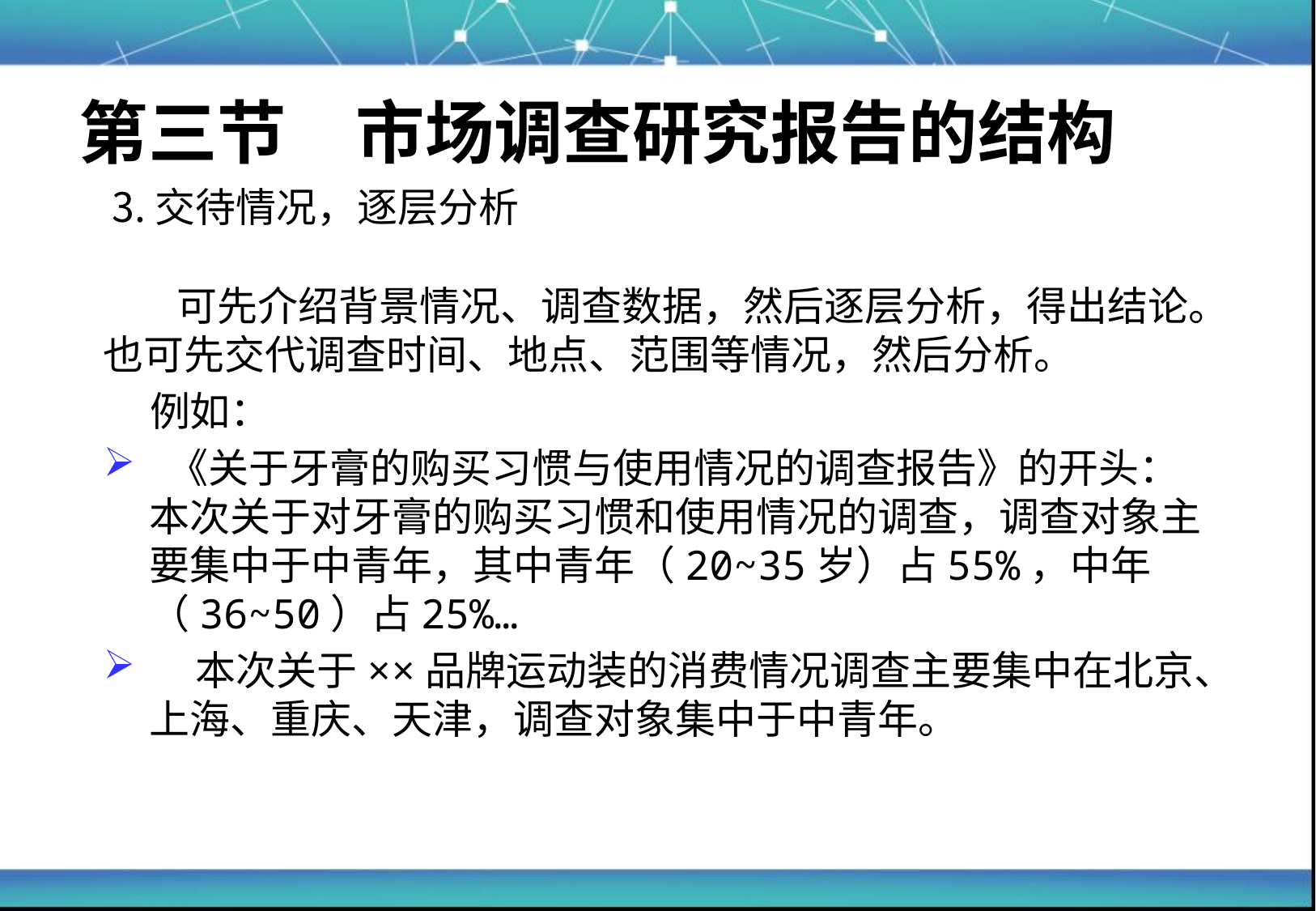

第三节　市场调查研究报告的结构
# 3. 交待情况，逐层分析
       可先介绍背景情况、调查数据，然后逐层分析，得出结论。也可先交代调查时间、地点、范围等情况，然后分析。
    例如：
 《关于牙膏的购买习惯与使用情况的调查报告》的开头：本次关于对牙膏的购买习惯和使用情况的调查，调查对象主要集中于中青年，其中青年（20~35岁）占55%，中年（36~50）占25%…
    本次关于××品牌运动装的消费情况调查主要集中在北京、上海、重庆、天津，调查对象集中于中青年。